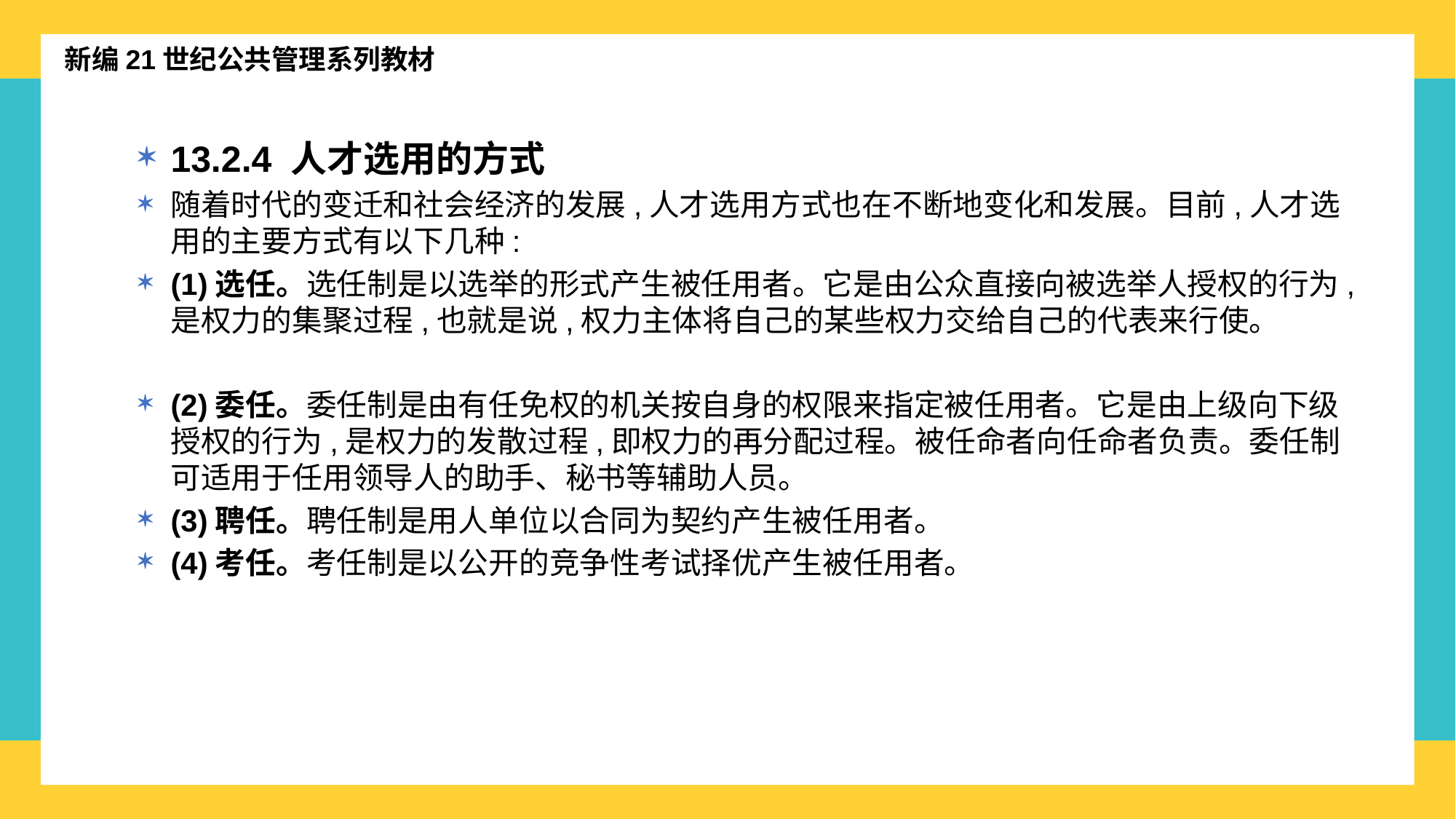

新编21世纪公共管理系列教材
13.2.4 人才选用的方式
随着时代的变迁和社会经济的发展,人才选用方式也在不断地变化和发展。目前,人才选用的主要方式有以下几种:
(1)选任。选任制是以选举的形式产生被任用者。它是由公众直接向被选举人授权的行为,是权力的集聚过程,也就是说,权力主体将自己的某些权力交给自己的代表来行使。

(2)委任。委任制是由有任免权的机关按自身的权限来指定被任用者。它是由上级向下级授权的行为,是权力的发散过程,即权力的再分配过程。被任命者向任命者负责。委任制可适用于任用领导人的助手、秘书等辅助人员。
(3)聘任。聘任制是用人单位以合同为契约产生被任用者。
(4)考任。考任制是以公开的竞争性考试择优产生被任用者。